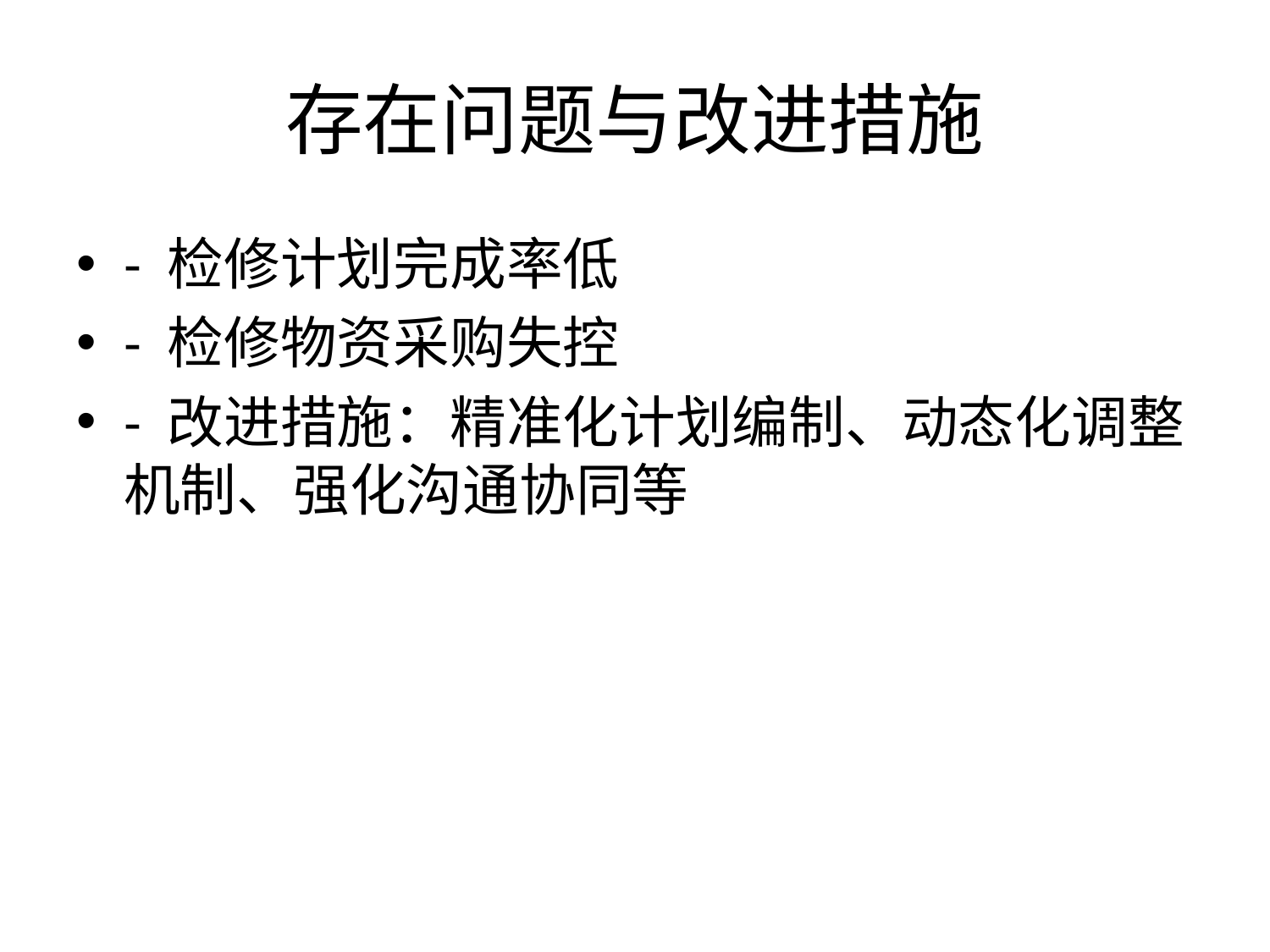

# 存在问题与改进措施
- 检修计划完成率低
- 检修物资采购失控
- 改进措施：精准化计划编制、动态化调整机制、强化沟通协同等